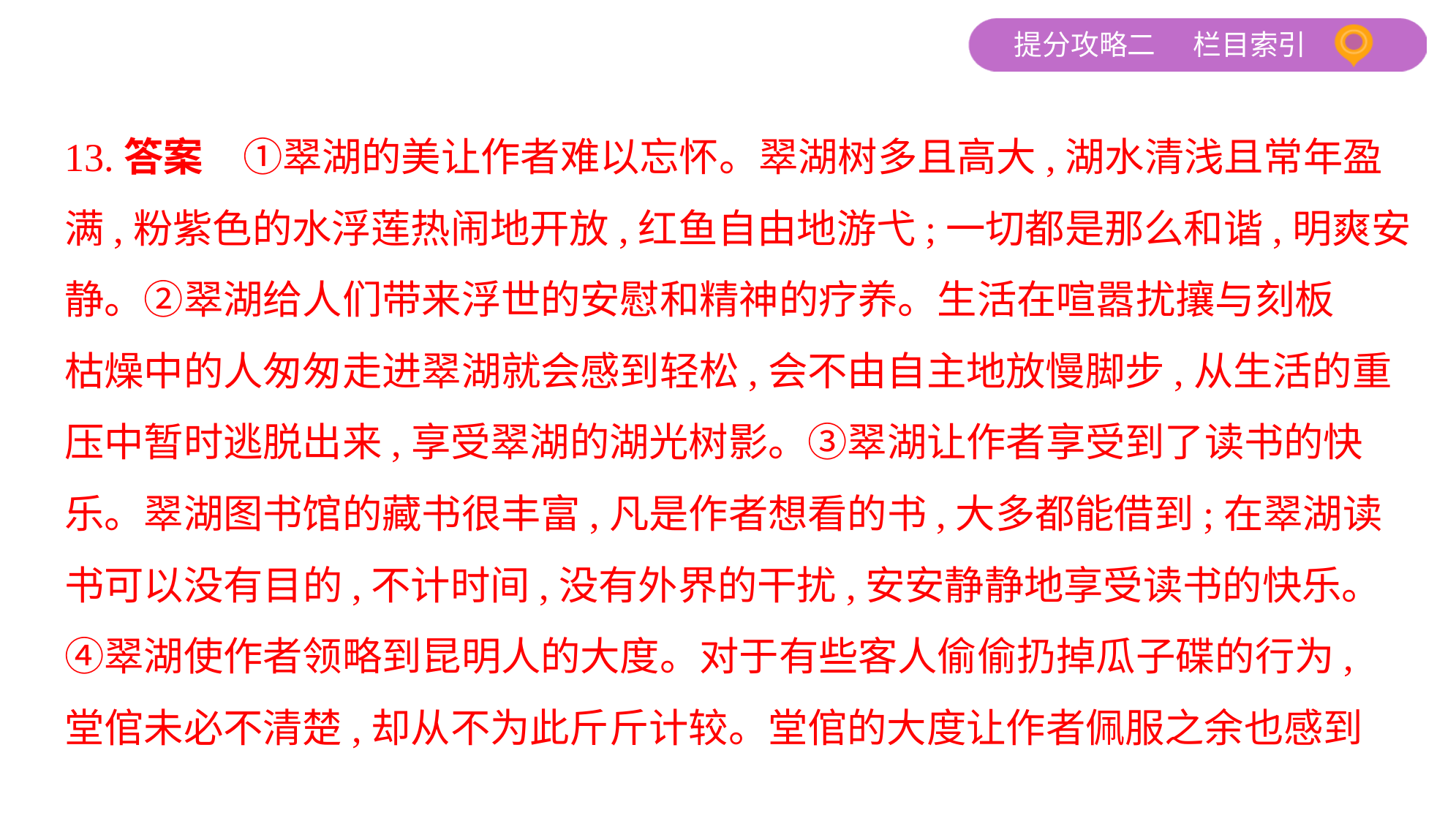

13.答案　①翠湖的美让作者难以忘怀。翠湖树多且高大,湖水清浅且常年盈
满,粉紫色的水浮莲热闹地开放,红鱼自由地游弋;一切都是那么和谐,明爽安
静。②翠湖给人们带来浮世的安慰和精神的疗养。生活在喧嚣扰攘与刻板
枯燥中的人匆匆走进翠湖就会感到轻松,会不由自主地放慢脚步,从生活的重
压中暂时逃脱出来,享受翠湖的湖光树影。③翠湖让作者享受到了读书的快
乐。翠湖图书馆的藏书很丰富,凡是作者想看的书,大多都能借到;在翠湖读
书可以没有目的,不计时间,没有外界的干扰,安安静静地享受读书的快乐。
④翠湖使作者领略到昆明人的大度。对于有些客人偷偷扔掉瓜子碟的行为,
堂倌未必不清楚,却从不为此斤斤计较。堂倌的大度让作者佩服之余也感到